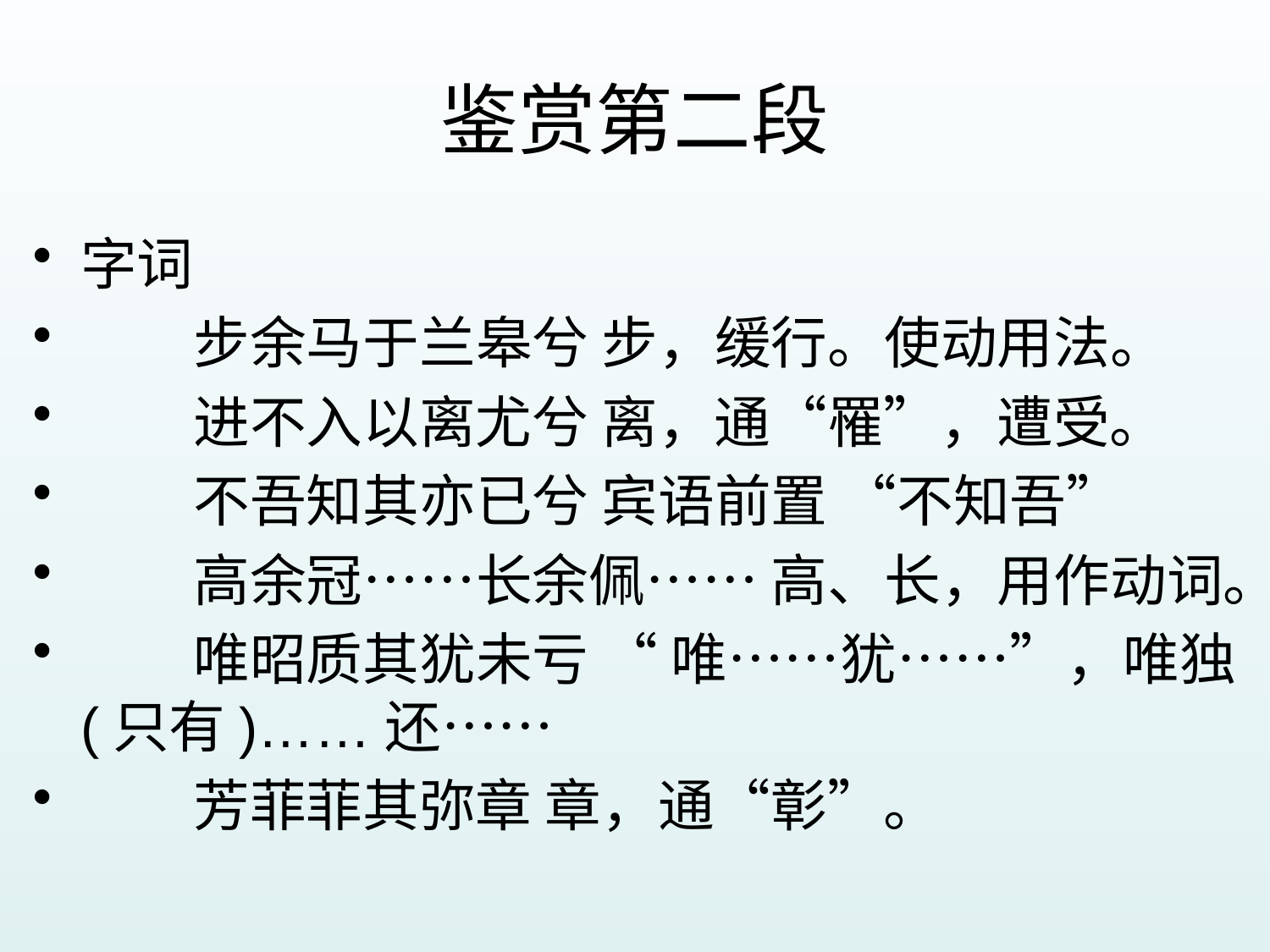

# 鉴赏第二段
字词
　　步余马于兰皋兮 步，缓行。使动用法。
　　进不入以离尤兮 离，通“罹”，遭受。
　　不吾知其亦已兮 宾语前置 “不知吾”
　　高余冠……长余佩…… 高、长，用作动词。
　　唯昭质其犹未亏 “ 唯……犹……”，唯独(只有)……还……
　　芳菲菲其弥章 章，通“彰”。